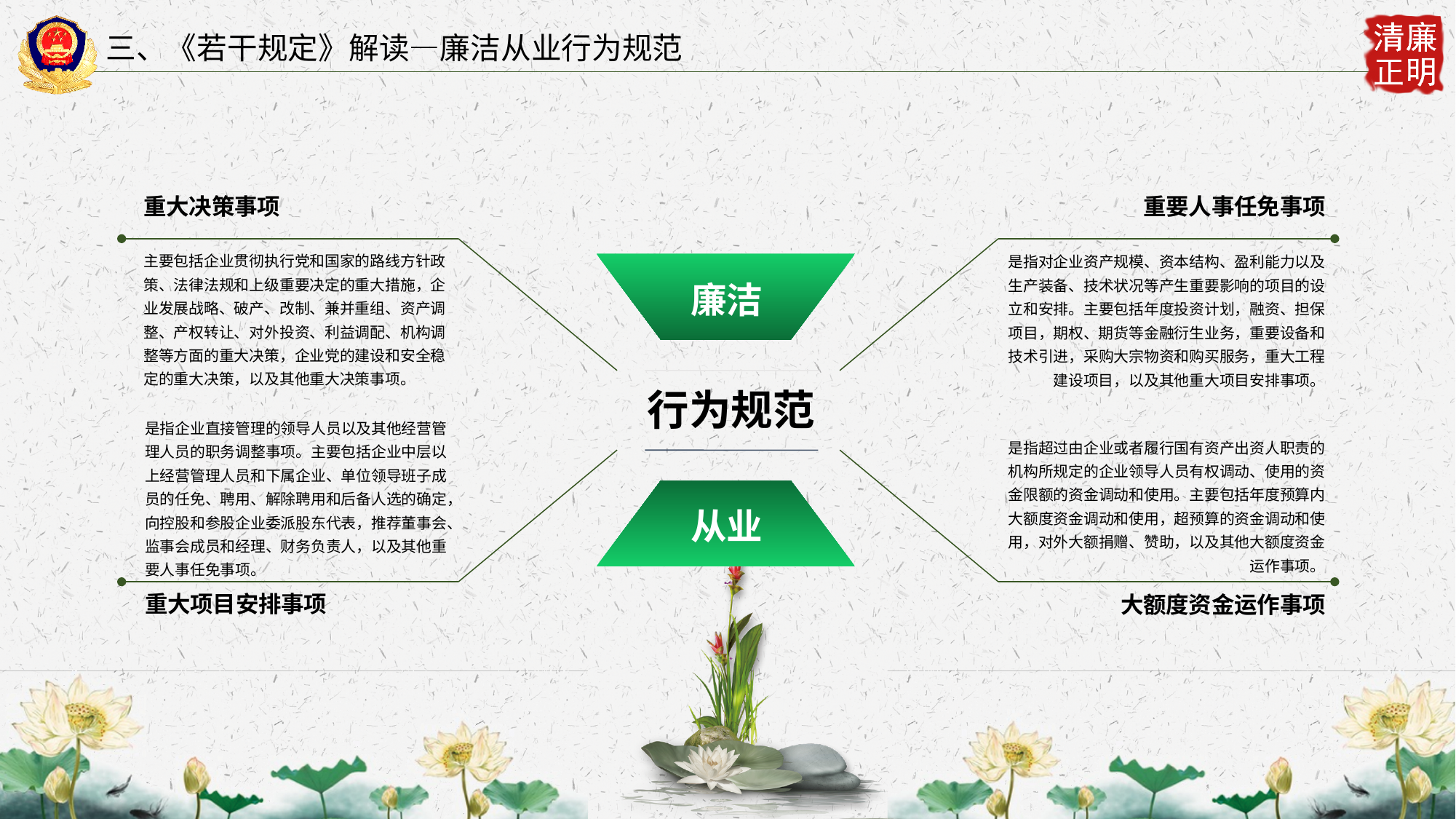

三、《若干规定》解读—廉洁从业行为规范
重大决策事项
重要人事任免事项

主要包括企业贯彻执行党和国家的路线方针政策、法律法规和上级重要决定的重大措施，企业发展战略、破产、改制、兼并重组、资产调整、产权转让、对外投资、利益调配、机构调整等方面的重大决策，企业党的建设和安全稳定的重大决策，以及其他重大决策事项。
是指对企业资产规模、资本结构、盈利能力以及生产装备、技术状况等产生重要影响的项目的设立和安排。主要包括年度投资计划，融资、担保项目，期权、期货等金融衍生业务，重要设备和技术引进，采购大宗物资和购买服务，重大工程建设项目，以及其他重大项目安排事项。

廉洁

行为规范
是指企业直接管理的领导人员以及其他经营管理人员的职务调整事项。主要包括企业中层以上经营管理人员和下属企业、单位领导班子成员的任免、聘用、解除聘用和后备人选的确定，向控股和参股企业委派股东代表，推荐董事会、监事会成员和经理、财务负责人，以及其他重要人事任免事项。
是指超过由企业或者履行国有资产出资人职责的机构所规定的企业领导人员有权调动、使用的资金限额的资金调动和使用。主要包括年度预算内大额度资金调动和使用，超预算的资金调动和使用，对外大额捐赠、赞助，以及其他大额度资金运作事项。

从业
重大项目安排事项
大额度资金运作事项